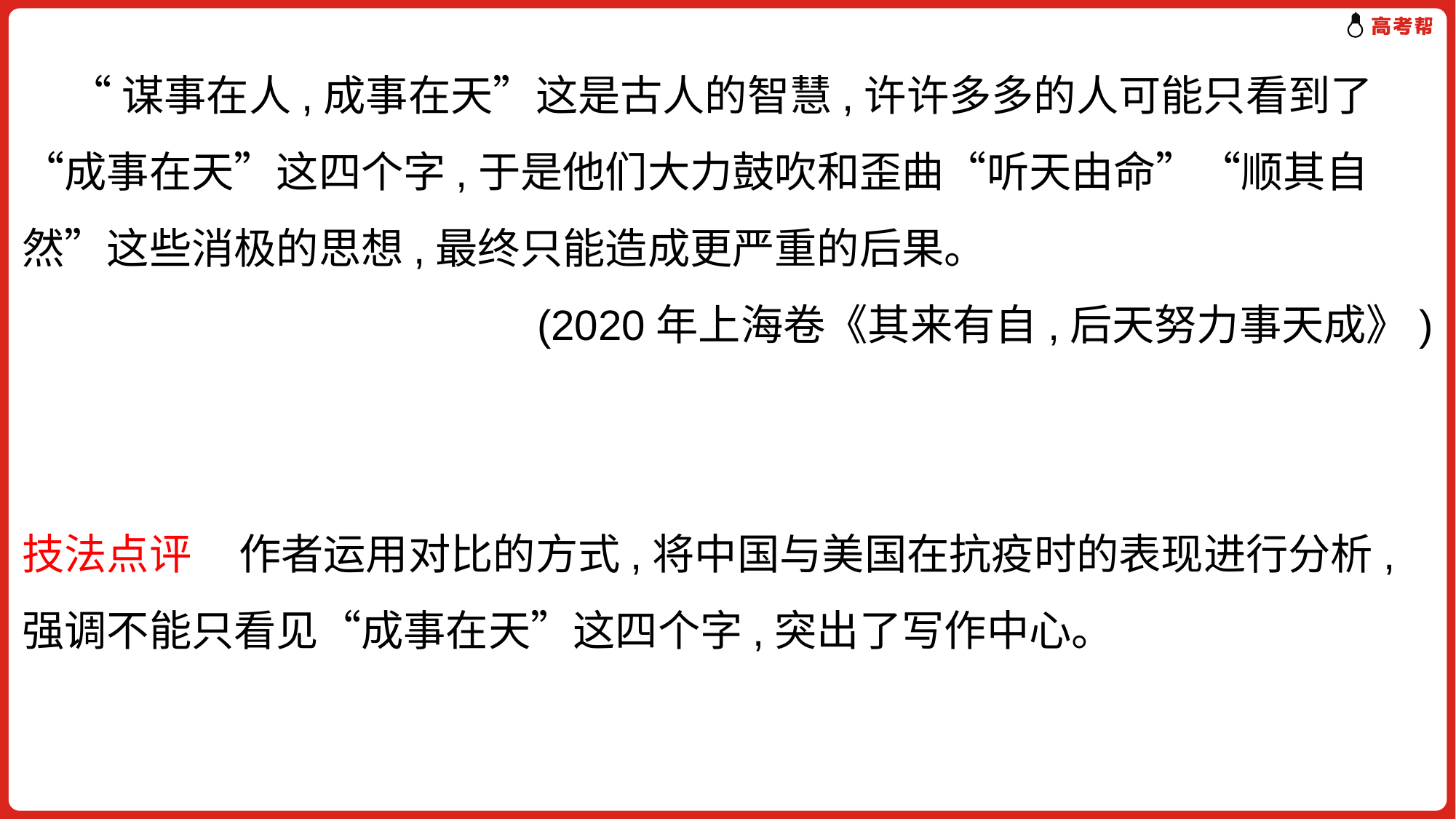

“谋事在人,成事在天”这是古人的智慧,许许多多的人可能只看到了“成事在天”这四个字,于是他们大力鼓吹和歪曲“听天由命”“顺其自然”这些消极的思想,最终只能造成更严重的后果。
(2020年上海卷《其来有自,后天努力事天成》)

技法点评     作者运用对比的方式,将中国与美国在抗疫时的表现进行分析,强调不能只看见“成事在天”这四个字,突出了写作中心。